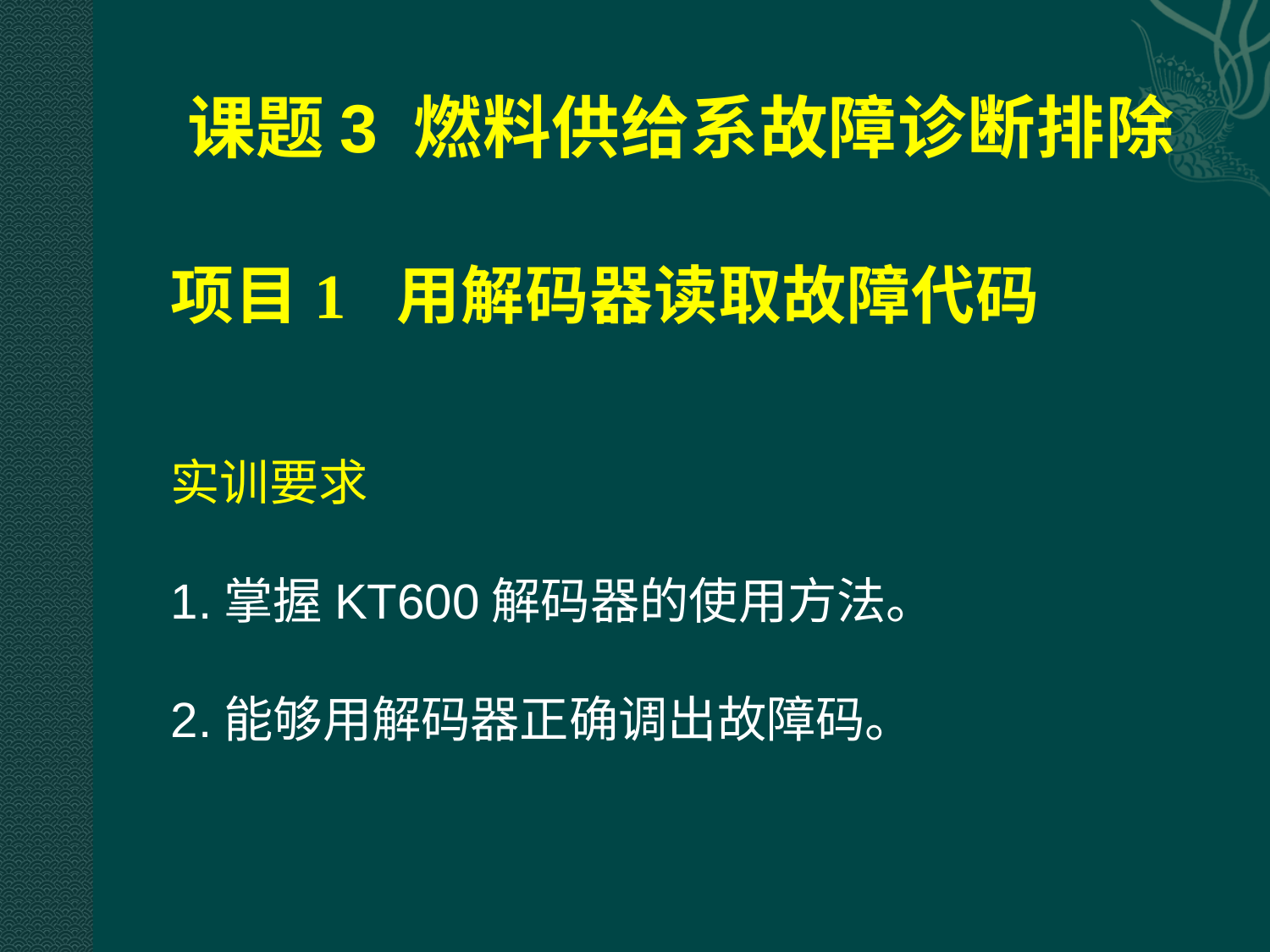

# 课题3 燃料供给系故障诊断排除
项目1  用解码器读取故障代码
实训要求
1.掌握KT600解码器的使用方法。
2.能够用解码器正确调出故障码。